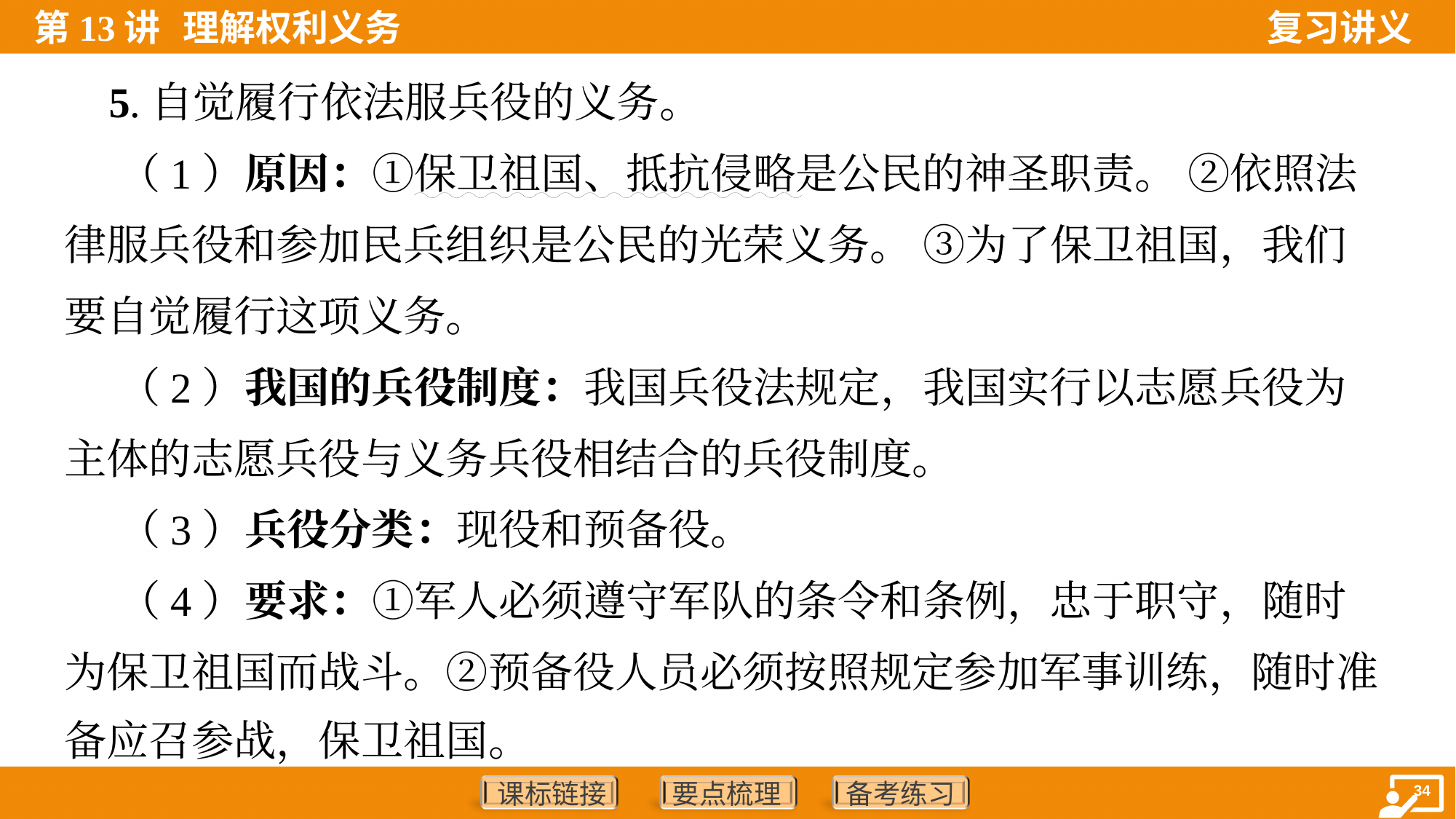

5.自觉履行依法服兵役的义务。
    （1）原因：①保卫祖国、抵抗侵略是公民的神圣职责。 ②依照法
律服兵役和参加民兵组织是公民的光荣义务。 ③为了保卫祖国，我们
要自觉履行这项义务。
    （2）我国的兵役制度：我国兵役法规定，我国实行以志愿兵役为
主体的志愿兵役与义务兵役相结合的兵役制度。
    （3）兵役分类：现役和预备役。
    （4）要求：①军人必须遵守军队的条令和条例，忠于职守，随时
为保卫祖国而战斗。②预备役人员必须按照规定参加军事训练，随时准
备应召参战，保卫祖国。